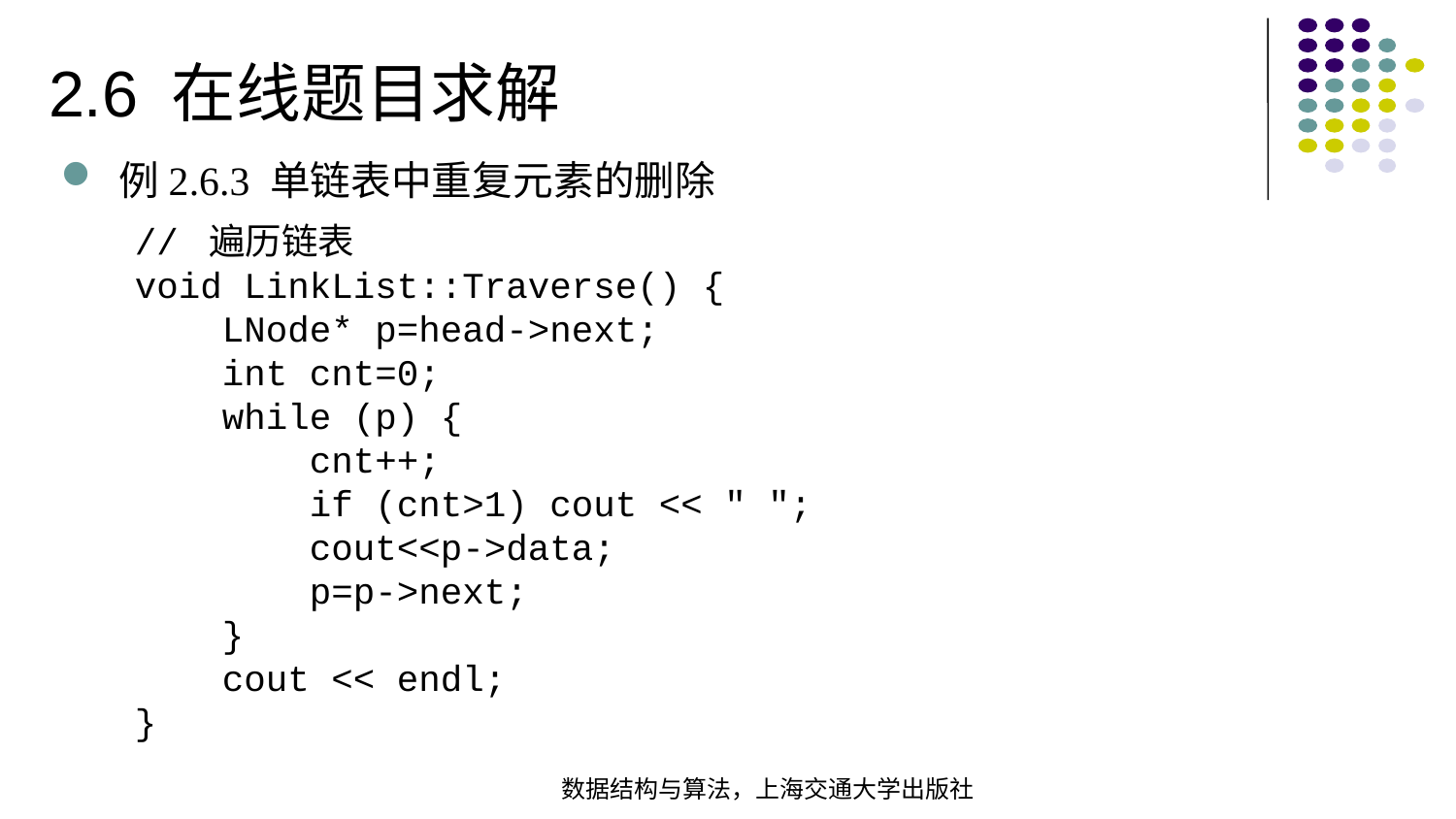

2.6 在线题目求解
例2.6.3 单链表中重复元素的删除
// 遍历链表void LinkList::Traverse() {    LNode* p=head->next;    int cnt=0;    while (p) {                cnt++;        if (cnt>1) cout << " ";        cout<<p->data;        p=p->next;     }    cout << endl;}